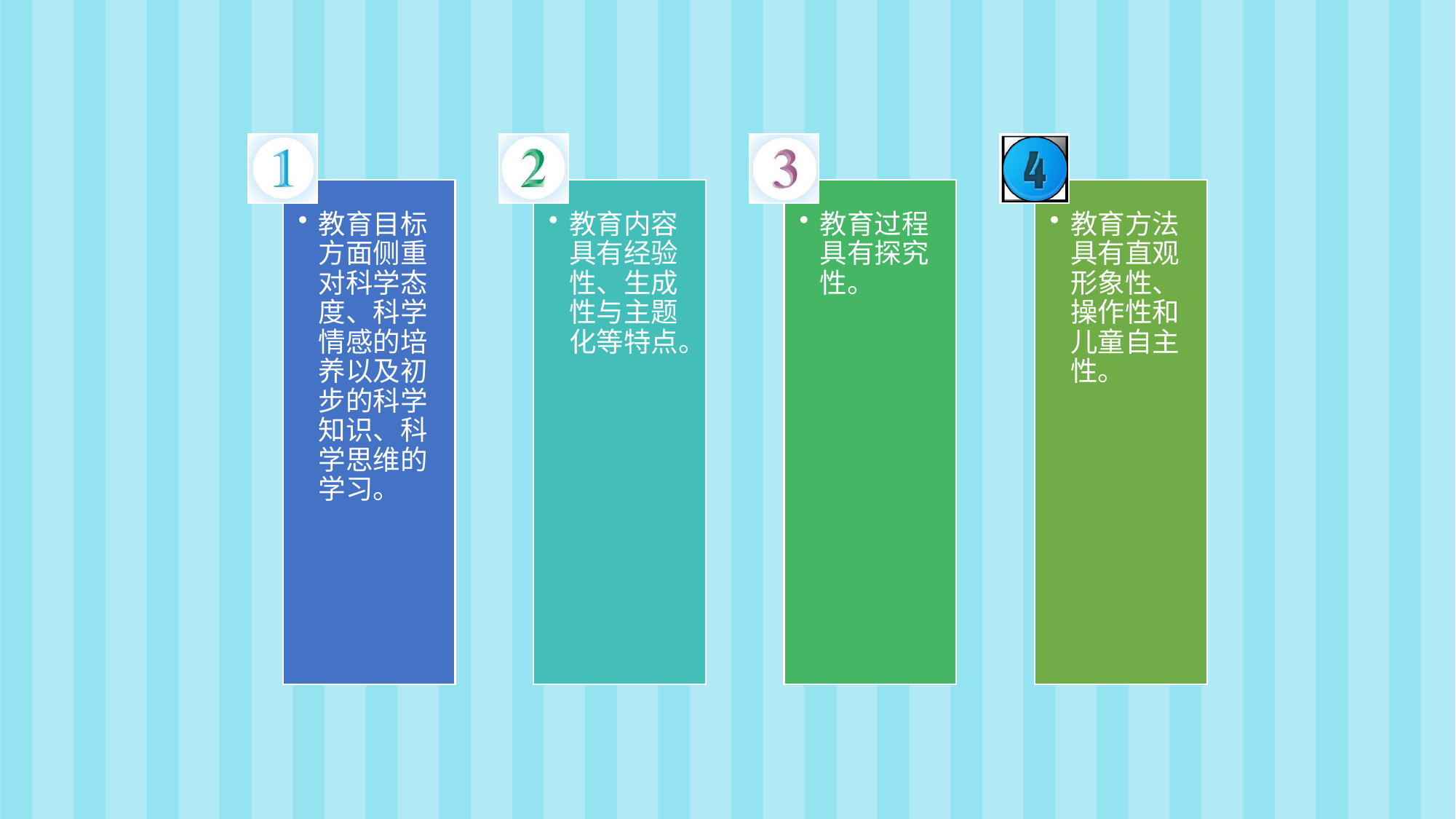

教育目标方面侧重对科学态度、科学情感的培养以及初步的科学知识、科学思维的学习。

教育内容具有经验性、生成性与主题化等特点。

教育过程具有探究性。

教育方法具有直观形象性、操作性和儿童自主性。